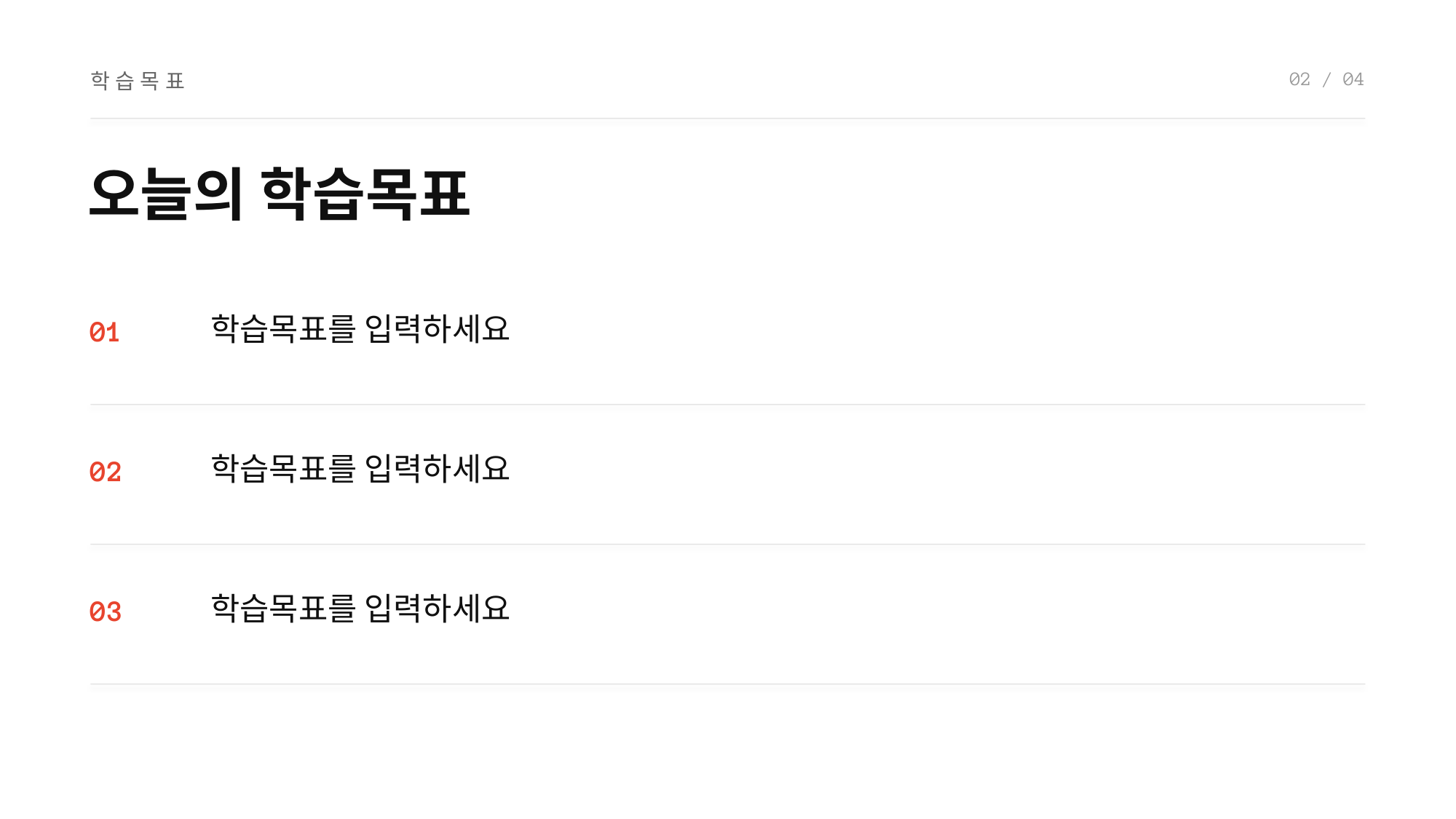

02 / 04
학습목표

오늘의 학습목표
학습목표를 입력하세요
01

학습목표를 입력하세요
02

학습목표를 입력하세요
03